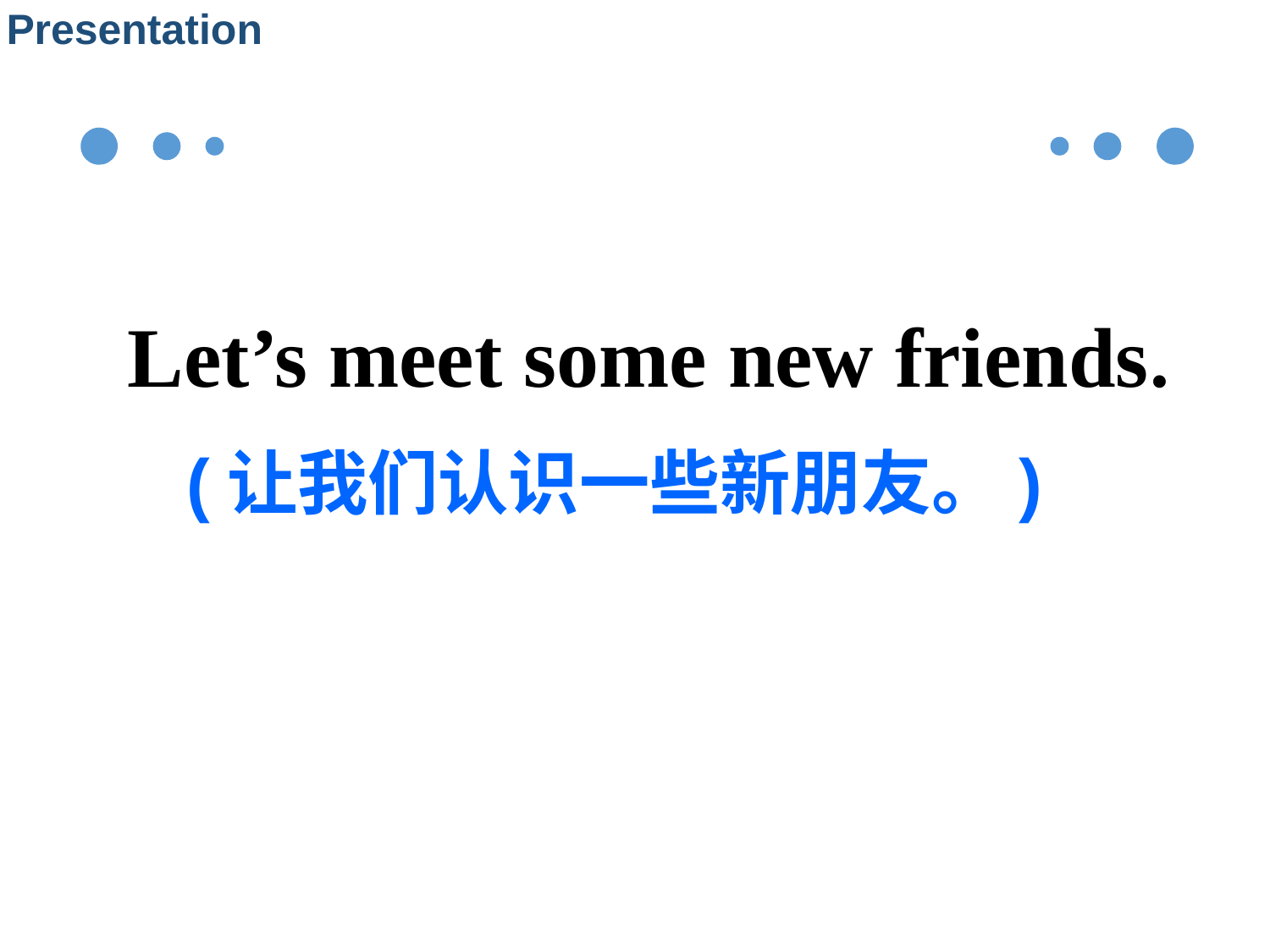

Presentation
Let’s meet some new friends.
   (让我们认识一些新朋友。)